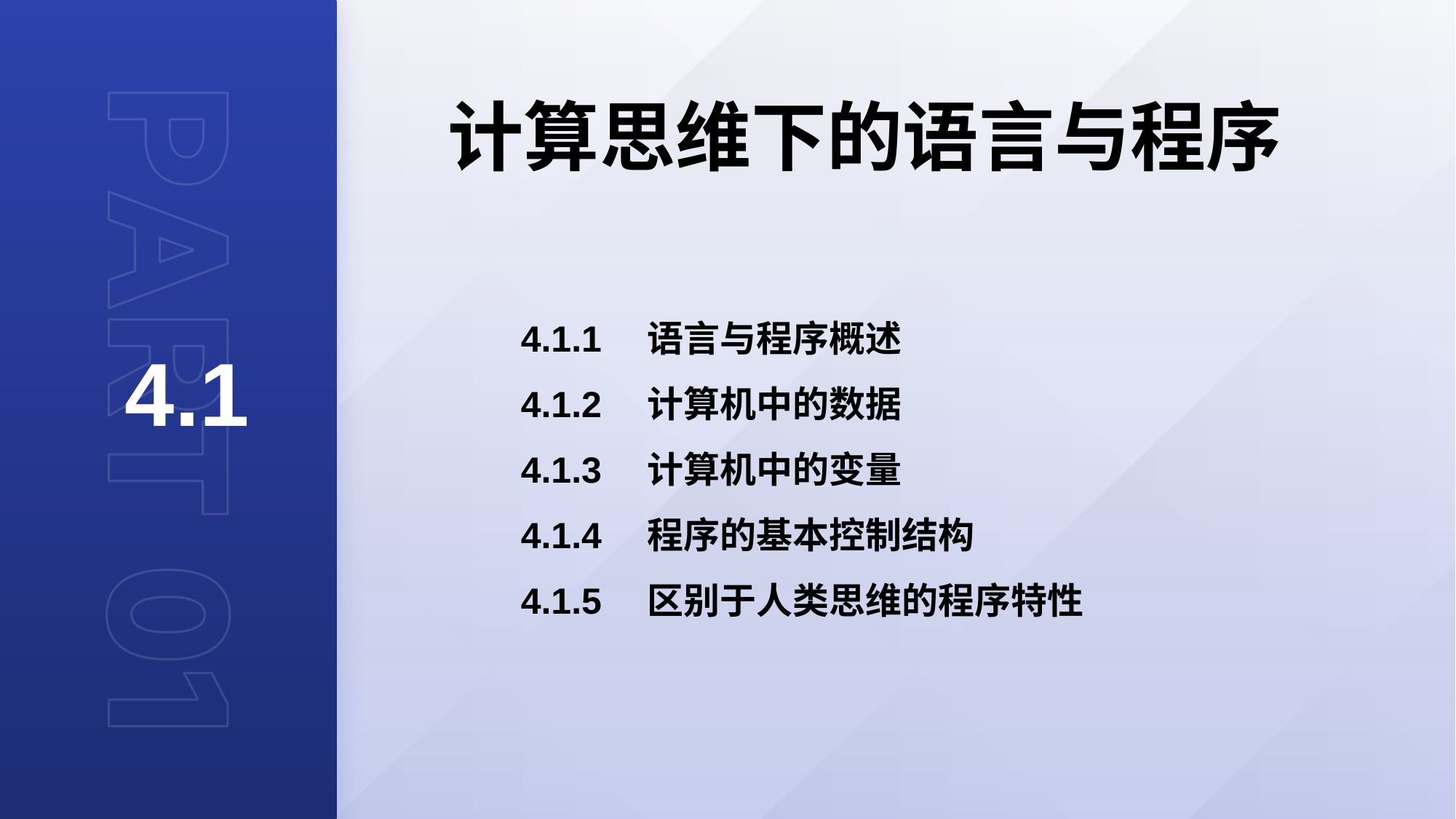

计算思维下的语言与程序
4.1
4.1.1　语言与程序概述
4.1.2　计算机中的数据
4.1.3　计算机中的变量
4.1.4　程序的基本控制结构
4.1.5　区别于人类思维的程序特性